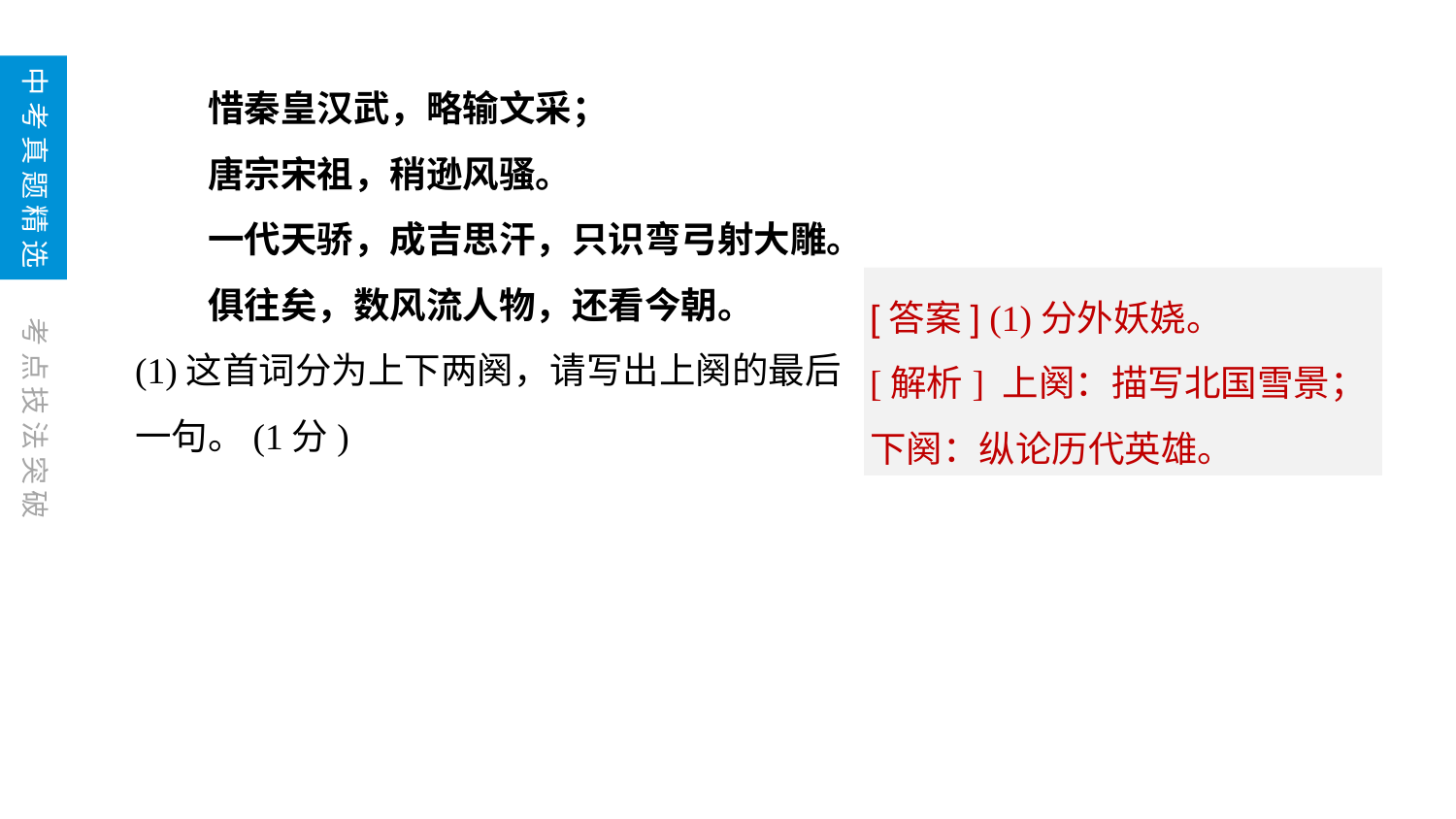

惜秦皇汉武，略输文采；
　　唐宗宋祖，稍逊风骚。
　　一代天骄，成吉思汗，只识弯弓射大雕。
　　俱往矣，数风流人物，还看今朝。
(1)这首词分为上下两阕，请写出上阕的最后一句。(1分)
[答案] (1)分外妖娆。
[解析] 上阕：描写北国雪景；下阕：纵论历代英雄。